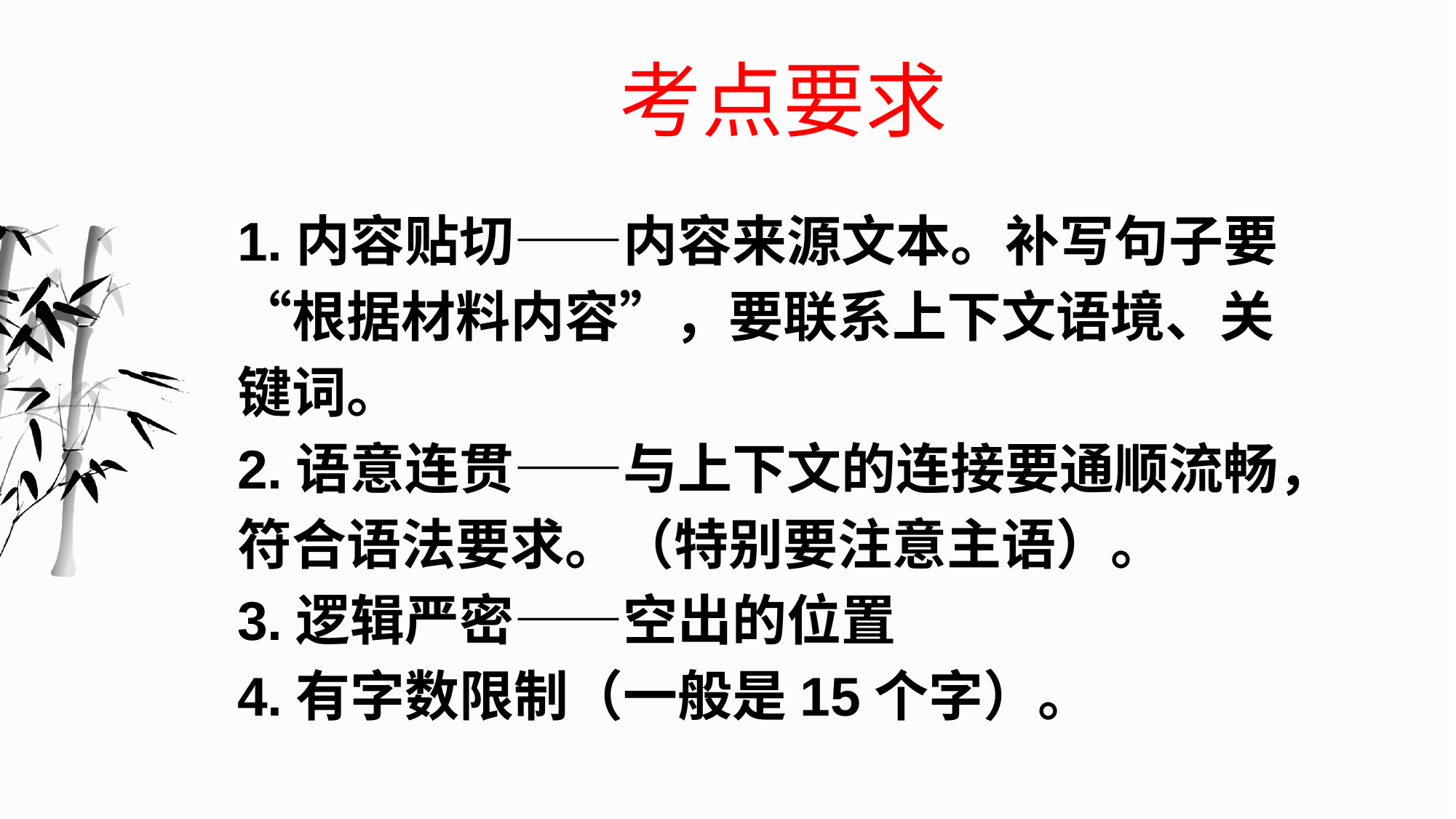

考点要求
1.内容贴切——内容来源文本。补写句子要“根据材料内容”，要联系上下文语境、关键词。
2.语意连贯——与上下文的连接要通顺流畅，符合语法要求。（特别要注意主语）。
3.逻辑严密——空出的位置
4.有字数限制（一般是15个字）。